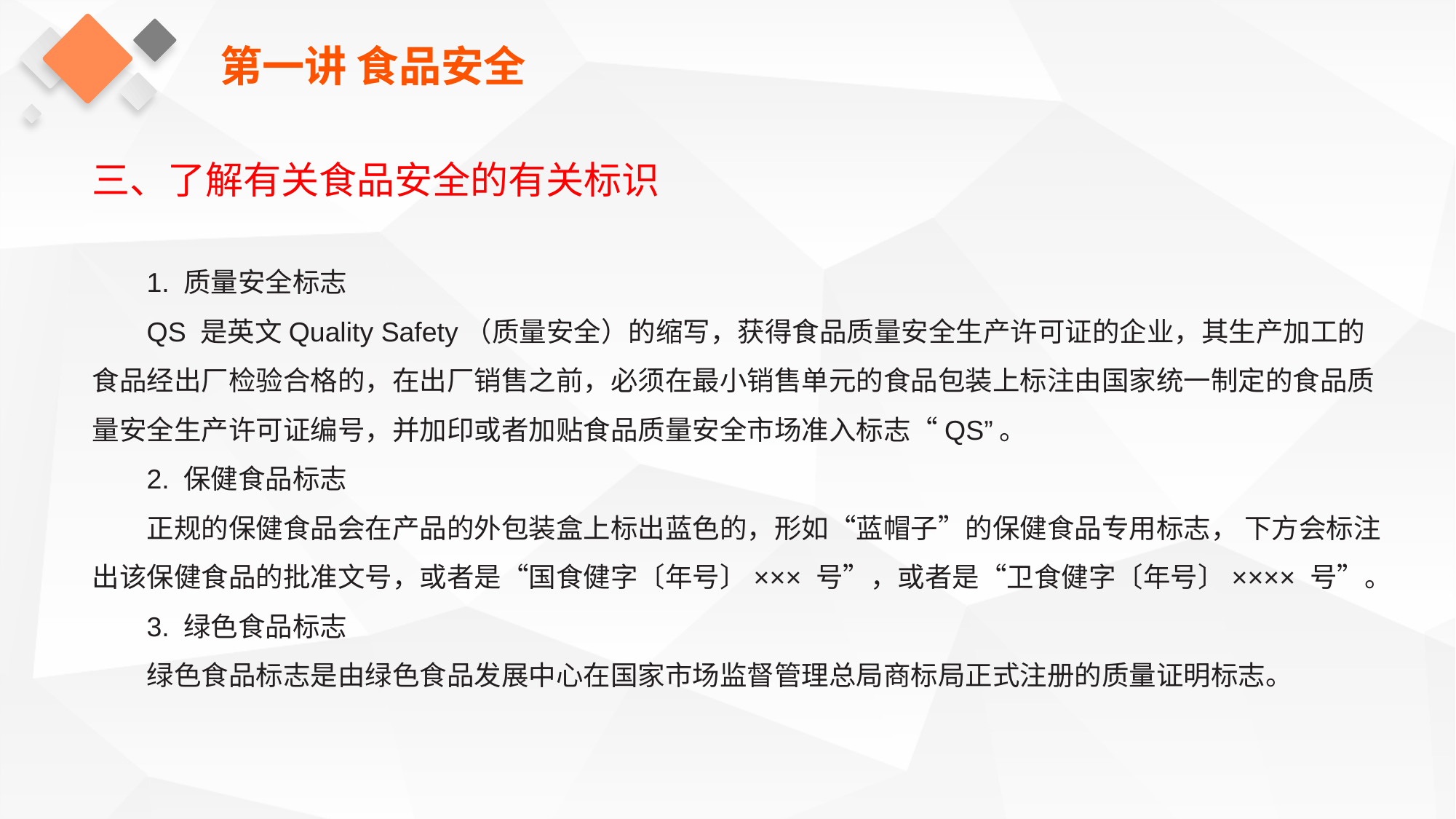

第一讲 食品安全
三、了解有关食品安全的有关标识
1. 质量安全标志
QS 是英文Quality Safety（质量安全）的缩写，获得食品质量安全生产许可证的企业，其生产加工的食品经出厂检验合格的，在出厂销售之前，必须在最小销售单元的食品包装上标注由国家统一制定的食品质量安全生产许可证编号，并加印或者加贴食品质量安全市场准入标志“QS”。
2. 保健食品标志
正规的保健食品会在产品的外包装盒上标出蓝色的，形如“蓝帽子”的保健食品专用标志， 下方会标注出该保健食品的批准文号，或者是“国食健字〔年号〕××× 号”，或者是“卫食健字〔年号〕×××× 号”。
3. 绿色食品标志
绿色食品标志是由绿色食品发展中心在国家市场监督管理总局商标局正式注册的质量证明标志。